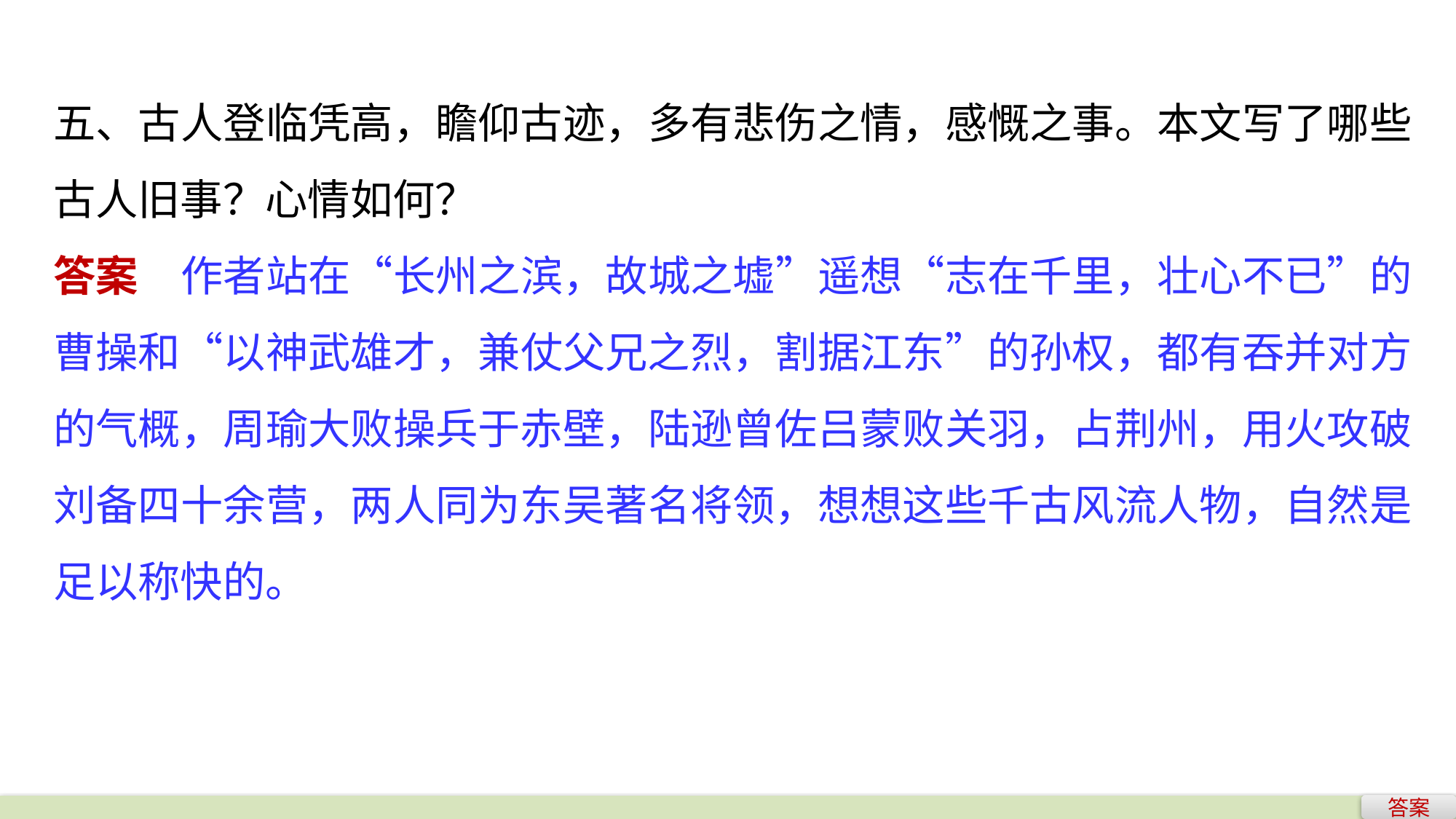

五、古人登临凭高，瞻仰古迹，多有悲伤之情，感慨之事。本文写了哪些古人旧事？心情如何？
答案　作者站在“长州之滨，故城之墟”遥想“志在千里，壮心不已”的曹操和“以神武雄才，兼仗父兄之烈，割据江东”的孙权，都有吞并对方的气概，周瑜大败操兵于赤壁，陆逊曾佐吕蒙败关羽，占荆州，用火攻破刘备四十余营，两人同为东吴著名将领，想想这些千古风流人物，自然是足以称快的。
答案